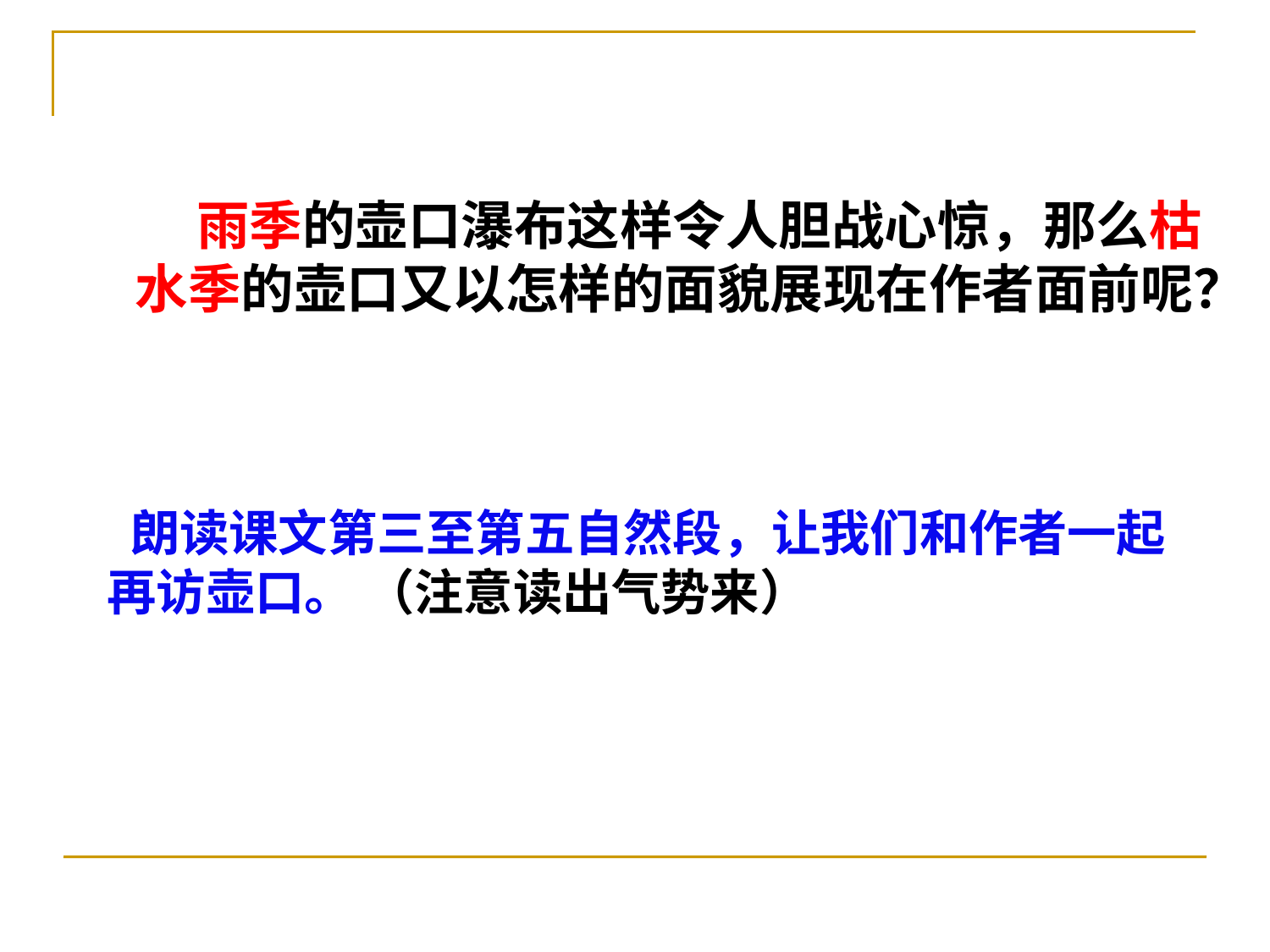

雨季的壶口瀑布这样令人胆战心惊，那么枯水季的壶口又以怎样的面貌展现在作者面前呢？

 朗读课文第三至第五自然段，让我们和作者一起再访壶口。 （注意读出气势来）